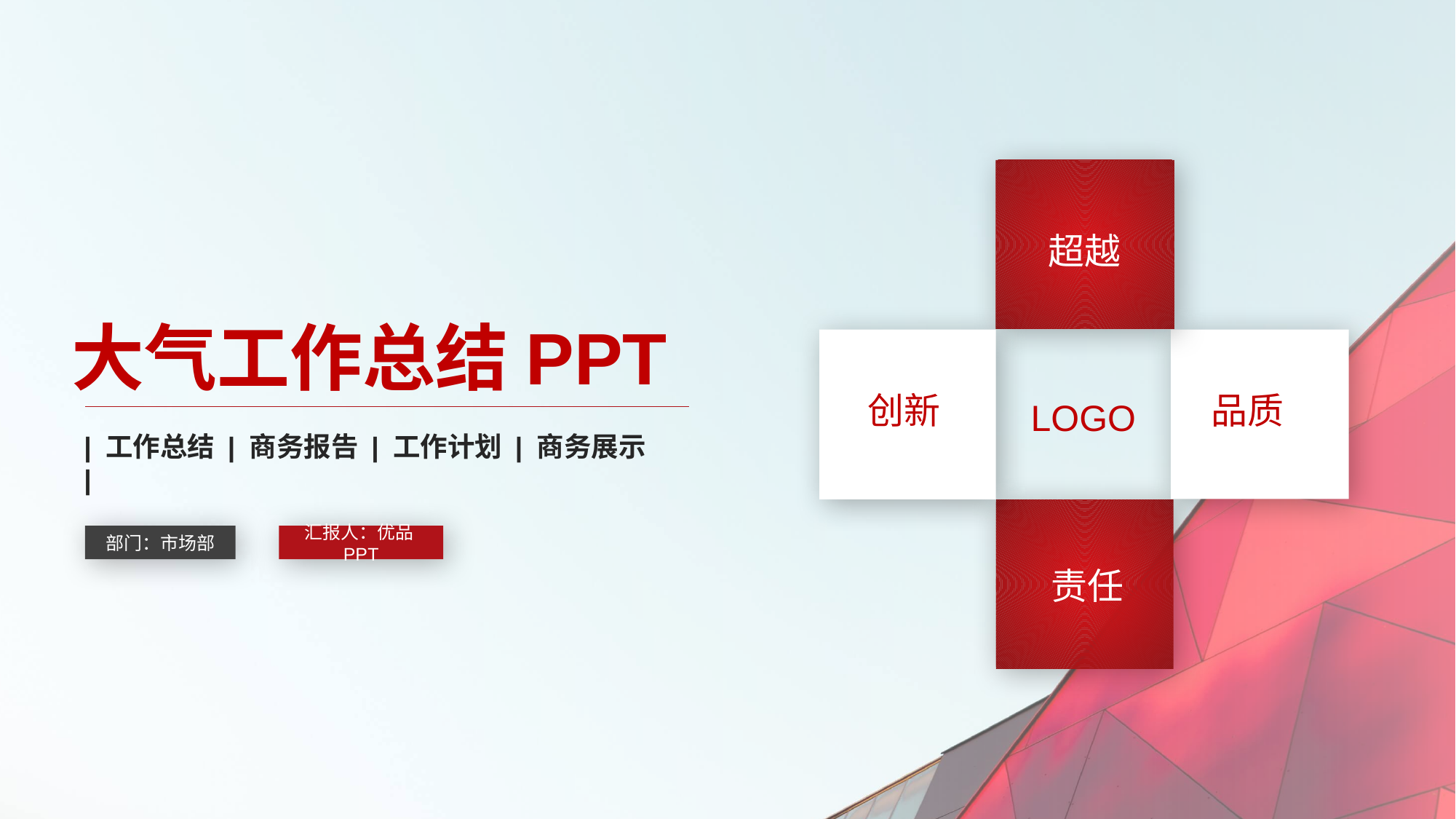

超越

创新
品质
LOGO

责任
大气工作总结PPT
| 工作总结 | 商务报告 | 工作计划 | 商务展示 |
部门：市场部
汇报人：优品PPT